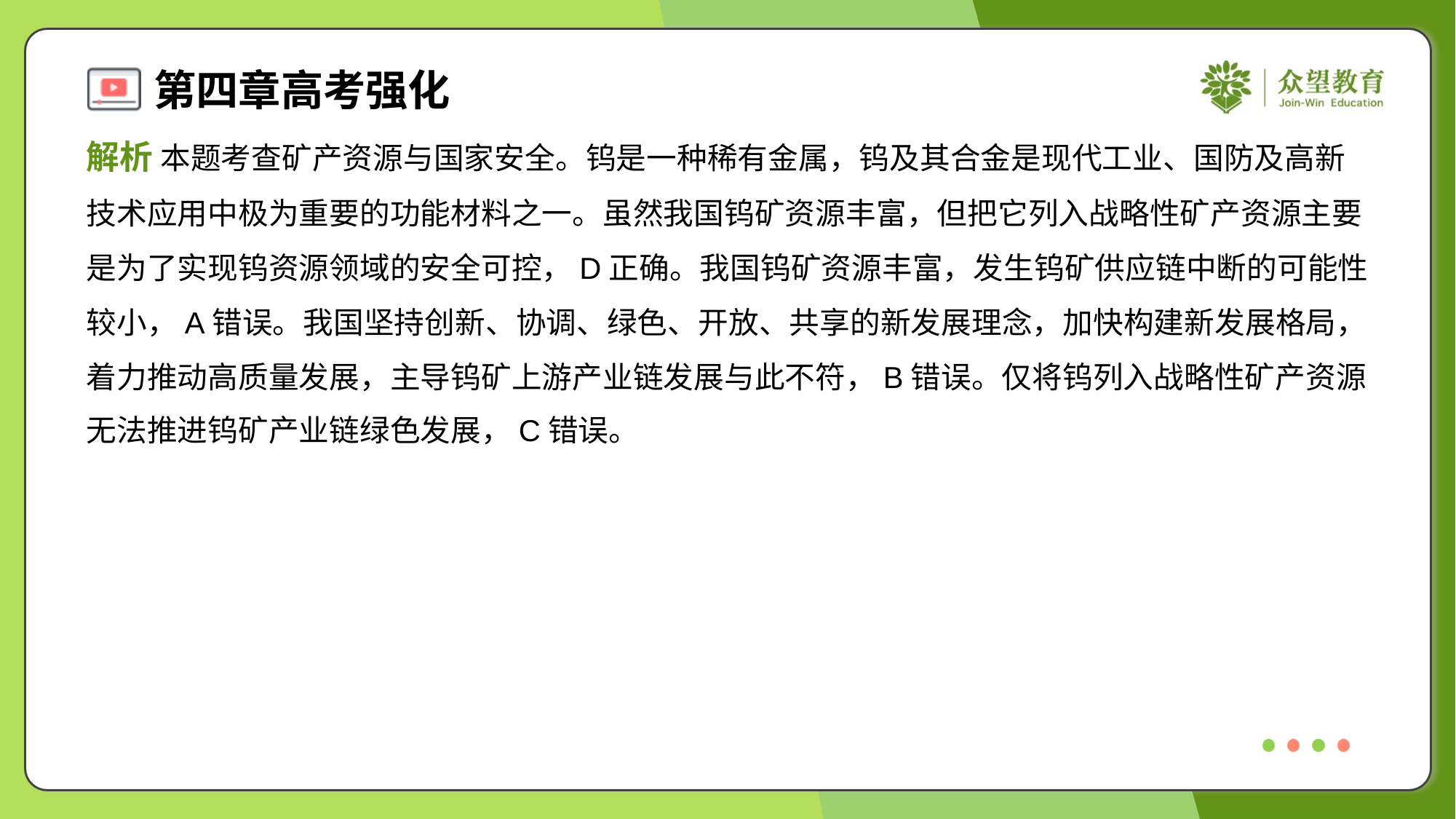

解析 本题考查矿产资源与国家安全。钨是一种稀有金属，钨及其合金是现代工业、国防及高新
技术应用中极为重要的功能材料之一。虽然我国钨矿资源丰富，但把它列入战略性矿产资源主要
是为了实现钨资源领域的安全可控，D正确。我国钨矿资源丰富，发生钨矿供应链中断的可能性
较小，A错误。我国坚持创新、协调、绿色、开放、共享的新发展理念，加快构建新发展格局，
着力推动高质量发展，主导钨矿上游产业链发展与此不符，B错误。仅将钨列入战略性矿产资源
无法推进钨矿产业链绿色发展，C错误。